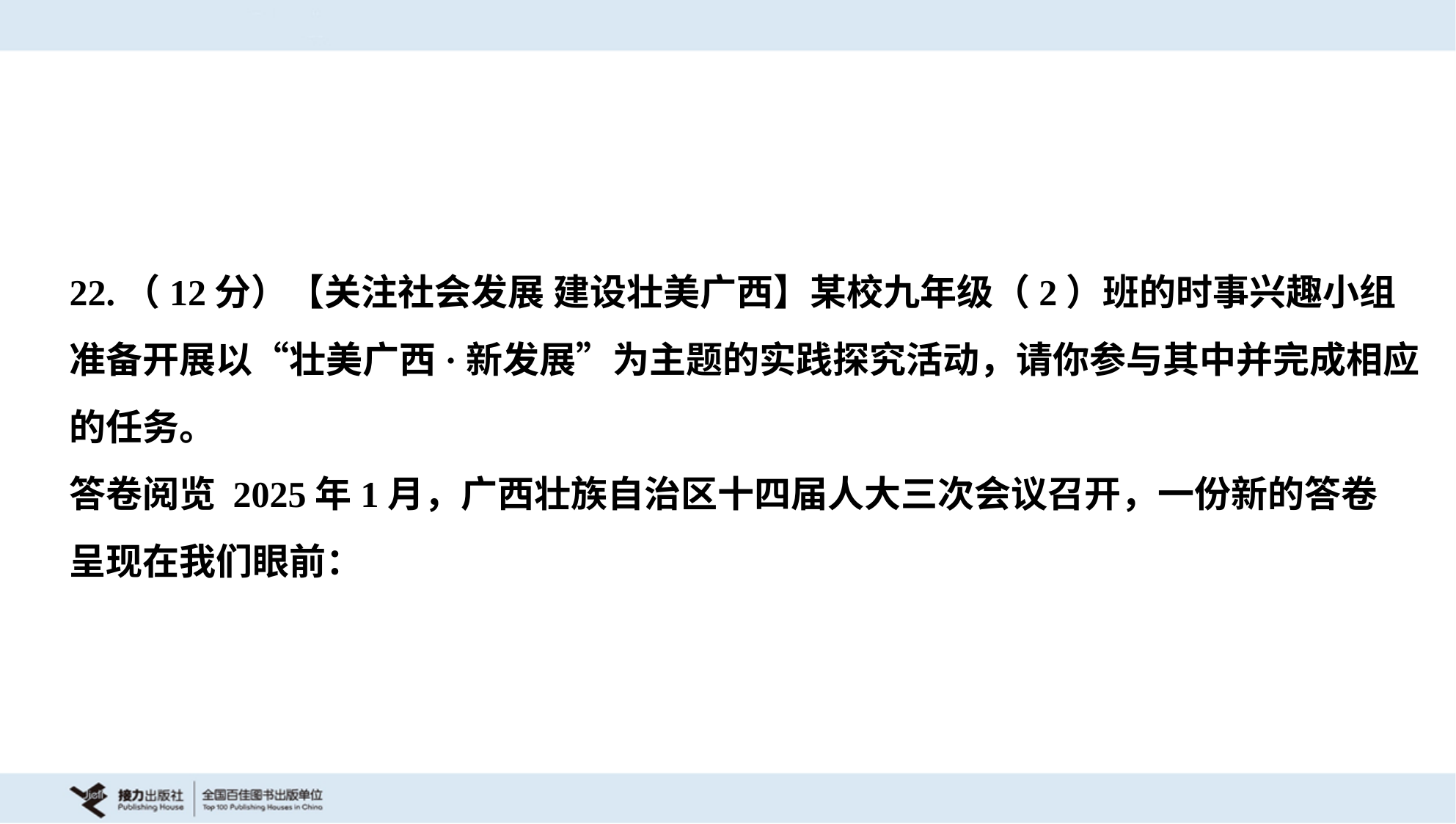

22.（12分）【关注社会发展 建设壮美广西】某校九年级（2）班的时事兴趣小组
准备开展以“壮美广西·新发展”为主题的实践探究活动，请你参与其中并完成相应
的任务。
答卷阅览 2025年1月，广西壮族自治区十四届人大三次会议召开，一份新的答卷
呈现在我们眼前：